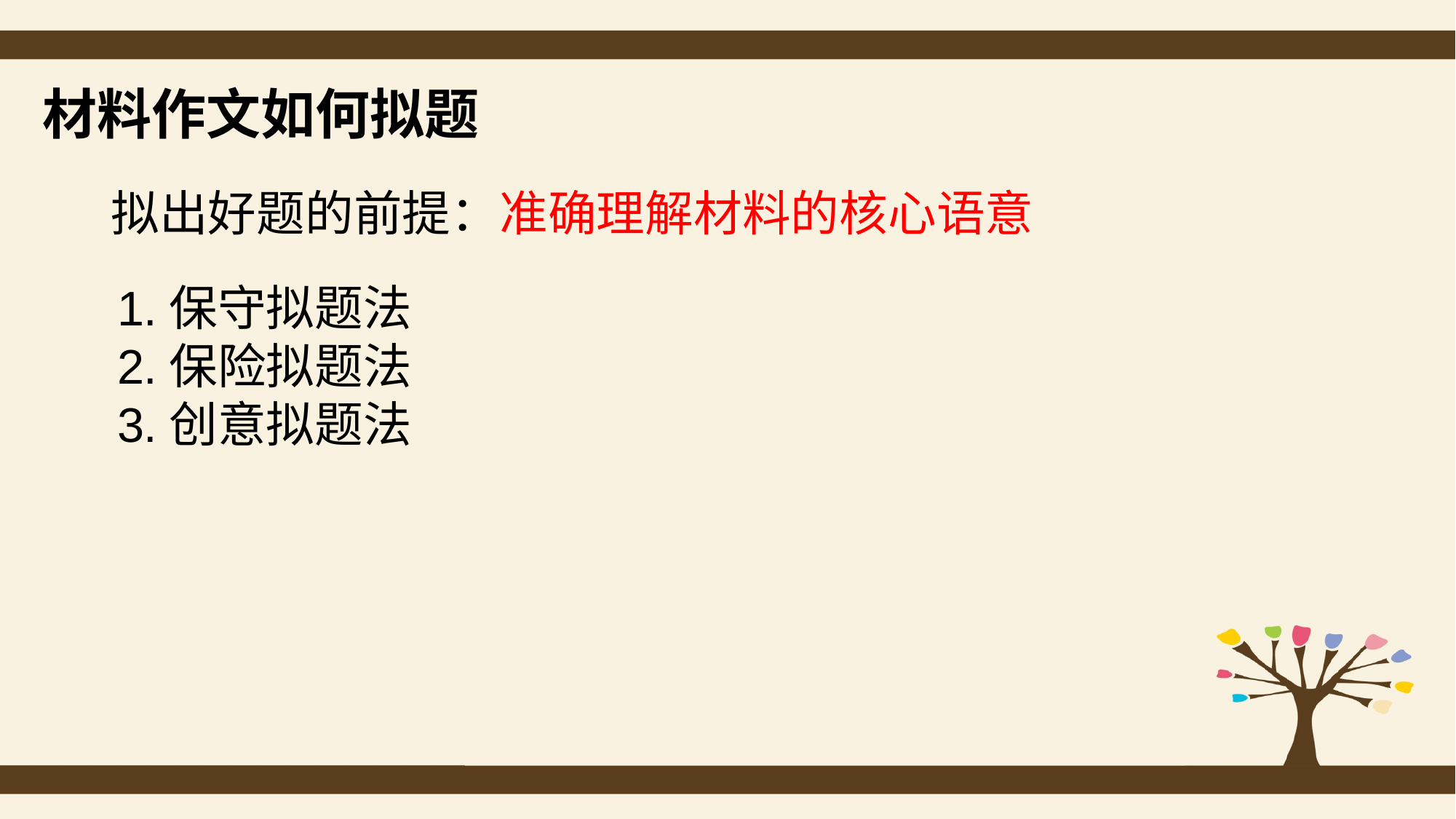

材料作文如何拟题
拟出好题的前提：准确理解材料的核心语意
1.保守拟题法
2.保险拟题法
3.创意拟题法